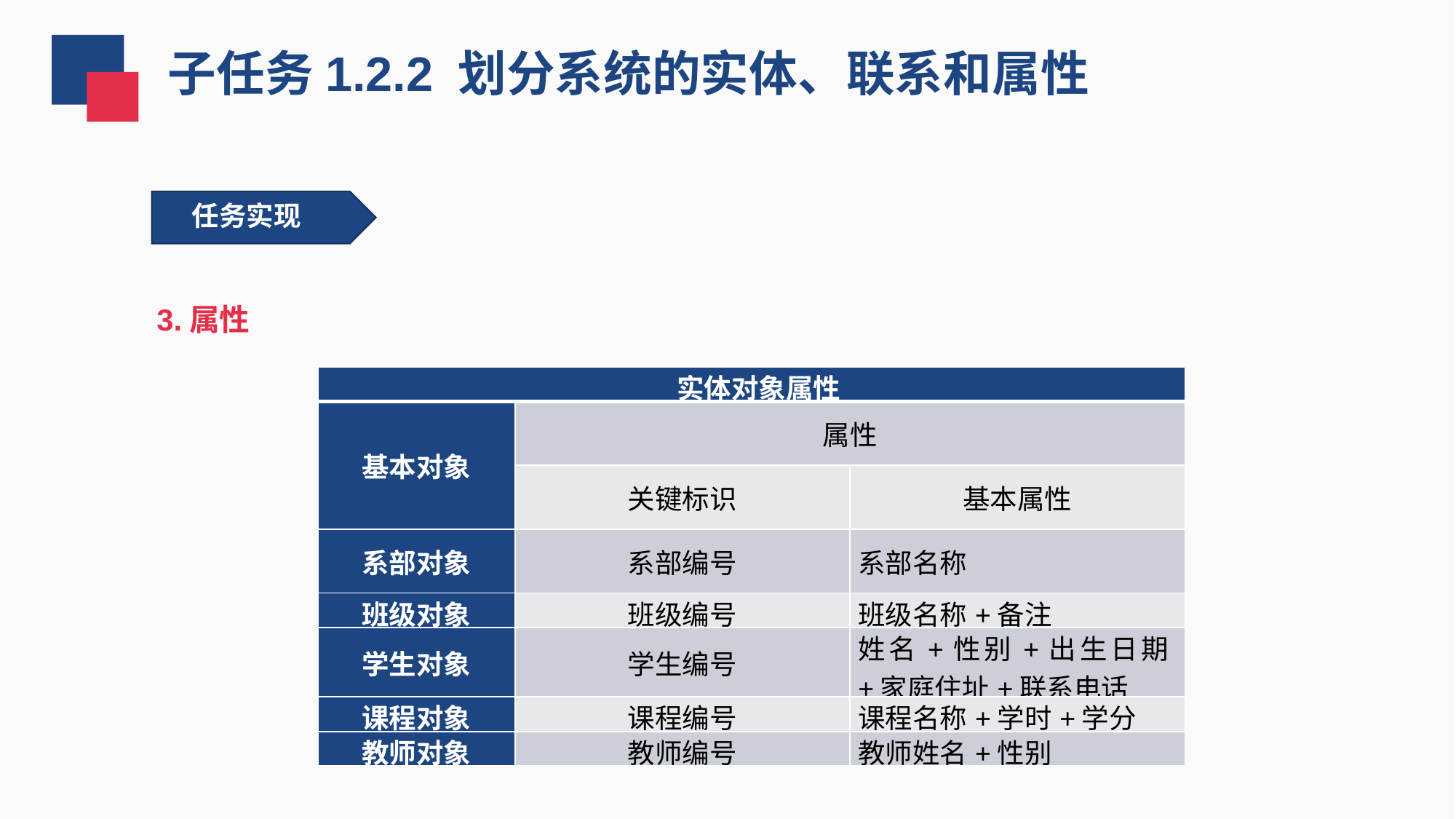

子任务1.2.2 划分系统的实体、联系和属性

任务实现
3.属性
| 实体对象属性 |  |  |
| --- | --- | --- |
| 基本对象 | 属性 |  |
|  | 关键标识 | 基本属性 |
| 系部对象 | 系部编号 | 系部名称 |
| 班级对象 | 班级编号 | 班级名称+备注 |
| 学生对象 | 学生编号 | 姓名+性别+出生日期+家庭住址+联系电话 |
| 课程对象 | 课程编号 | 课程名称+学时+学分 |
| 教师对象 | 教师编号 | 教师姓名+性别 |